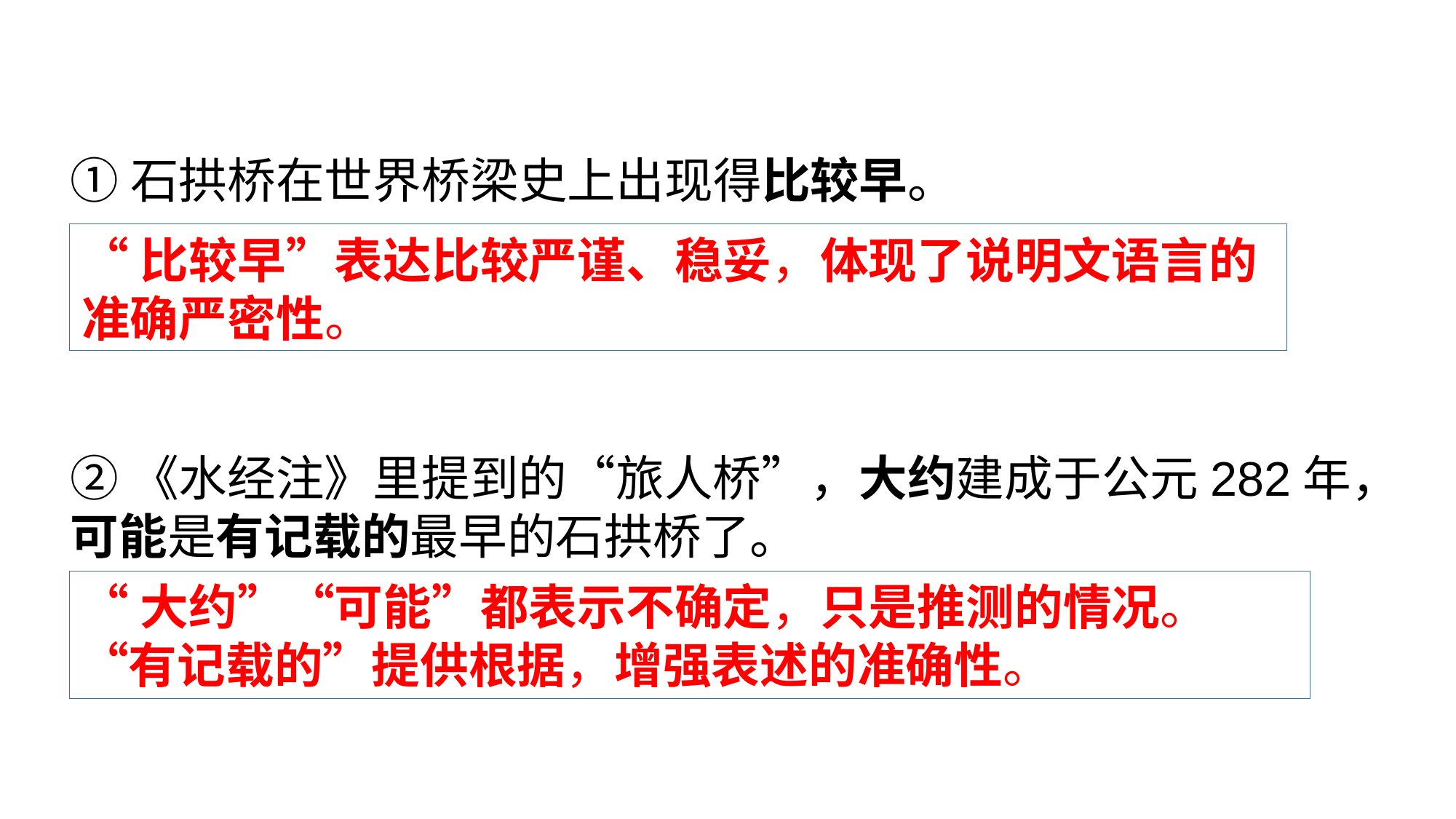

①石拱桥在世界桥梁史上出现得比较早。
“比较早”表达比较严谨、稳妥，体现了说明文语言的准确严密性。

②《水经注》里提到的“旅人桥”，大约建成于公元282年，可能是有记载的最早的石拱桥了。
“大约”“可能”都表示不确定，只是推测的情况。“有记载的”提供根据，增强表述的准确性。